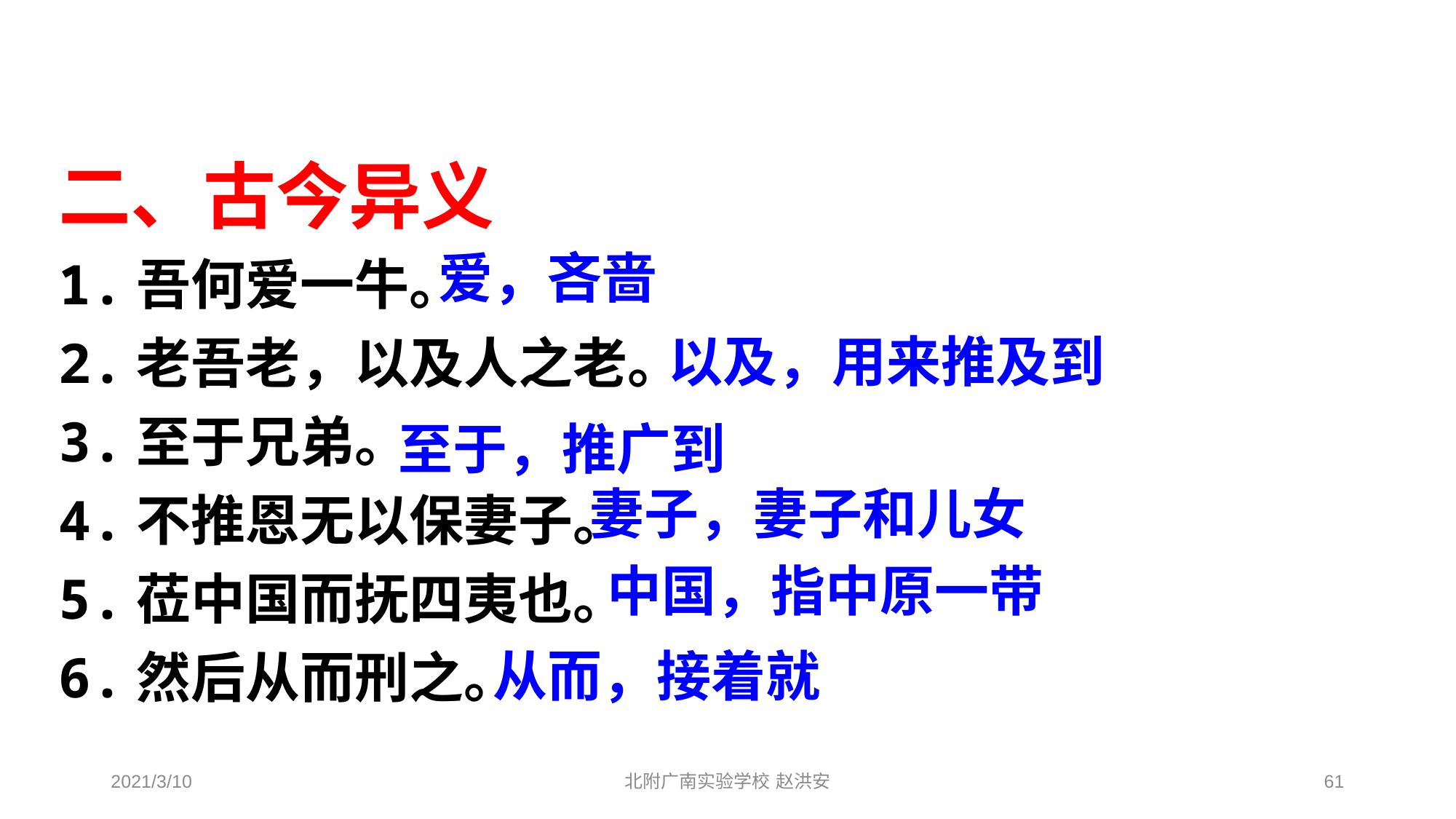

二、古今异义
1.吾何爱一牛。
2.老吾老，以及人之老。
3.至于兄弟。
4.不推恩无以保妻子。
5.莅中国而抚四夷也。
6.然后从而刑之。
爱，吝啬
以及，用来推及到
至于，推广到
妻子，妻子和儿女
中国，指中原一带
从而，接着就
2021/3/10
北附广南实验学校 赵洪安
61